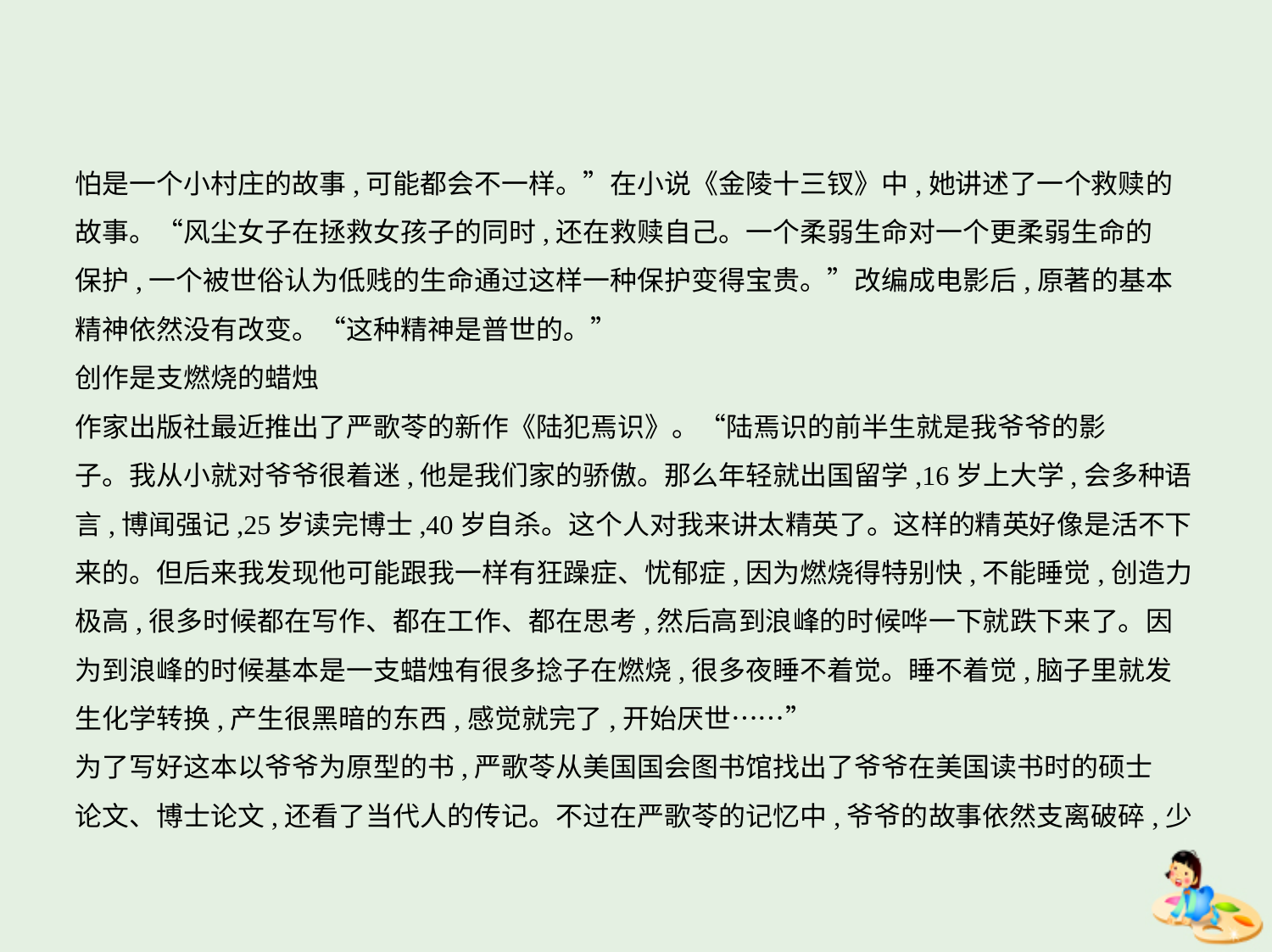

怕是一个小村庄的故事,可能都会不一样。”在小说《金陵十三钗》中,她讲述了一个救赎的
故事。“风尘女子在拯救女孩子的同时,还在救赎自己。一个柔弱生命对一个更柔弱生命的
保护,一个被世俗认为低贱的生命通过这样一种保护变得宝贵。”改编成电影后,原著的基本
精神依然没有改变。“这种精神是普世的。”
创作是支燃烧的蜡烛
作家出版社最近推出了严歌苓的新作《陆犯焉识》。“陆焉识的前半生就是我爷爷的影
子。我从小就对爷爷很着迷,他是我们家的骄傲。那么年轻就出国留学,16岁上大学,会多种语
言,博闻强记,25岁读完博士,40岁自杀。这个人对我来讲太精英了。这样的精英好像是活不下
来的。但后来我发现他可能跟我一样有狂躁症、忧郁症,因为燃烧得特别快,不能睡觉,创造力
极高,很多时候都在写作、都在工作、都在思考,然后高到浪峰的时候哗一下就跌下来了。因
为到浪峰的时候基本是一支蜡烛有很多捻子在燃烧,很多夜睡不着觉。睡不着觉,脑子里就发
生化学转换,产生很黑暗的东西,感觉就完了,开始厌世……”
为了写好这本以爷爷为原型的书,严歌苓从美国国会图书馆找出了爷爷在美国读书时的硕士
论文、博士论文,还看了当代人的传记。不过在严歌苓的记忆中,爷爷的故事依然支离破碎,少